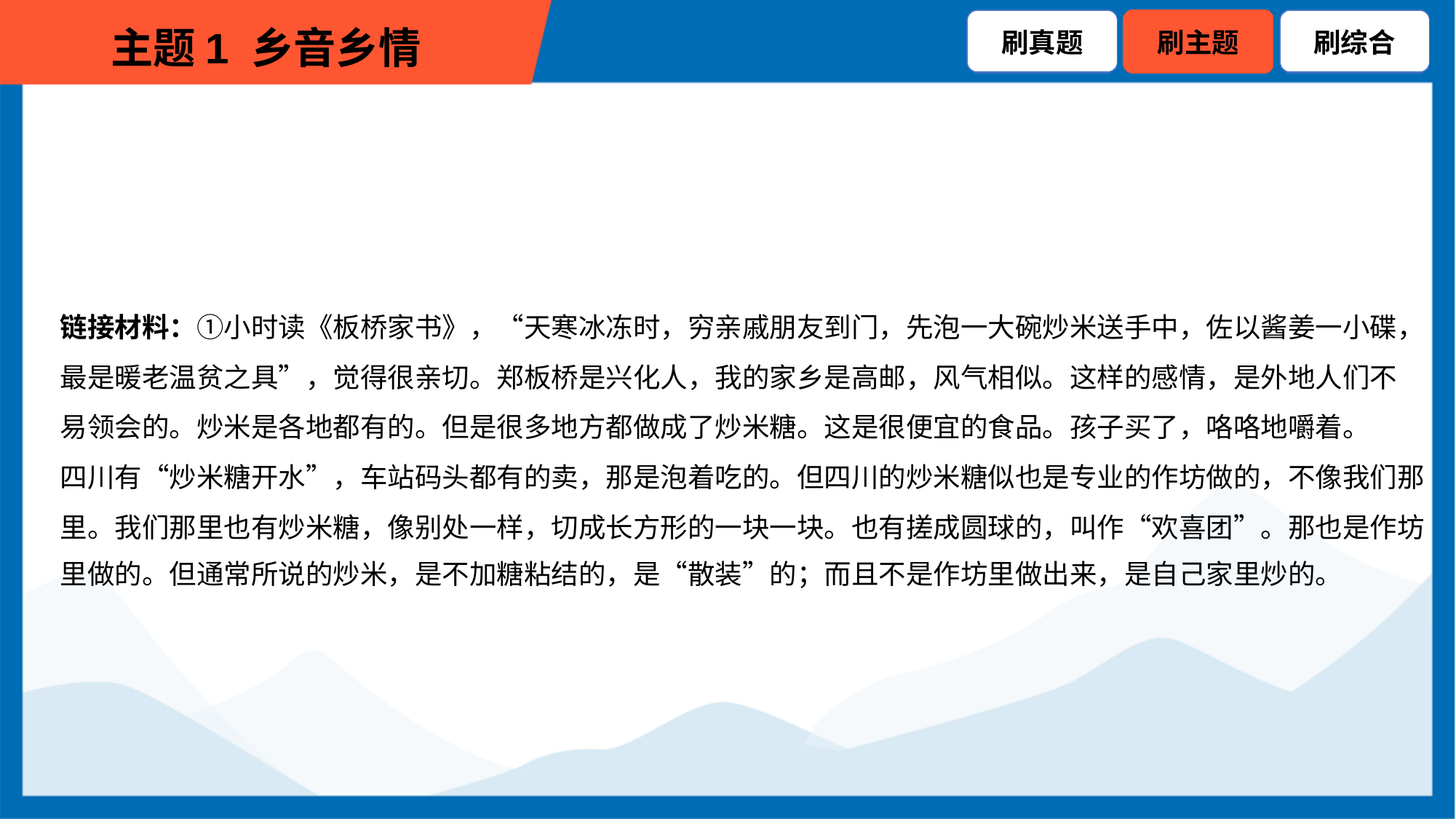

链接材料：①小时读《板桥家书》，“天寒冰冻时，穷亲戚朋友到门，先泡一大碗炒米送手中，佐以酱姜一小碟，
最是暖老温贫之具”，觉得很亲切。郑板桥是兴化人，我的家乡是高邮，风气相似。这样的感情，是外地人们不
易领会的。炒米是各地都有的。但是很多地方都做成了炒米糖。这是很便宜的食品。孩子买了，咯咯地嚼着。
四川有“炒米糖开水”，车站码头都有的卖，那是泡着吃的。但四川的炒米糖似也是专业的作坊做的，不像我们那
里。我们那里也有炒米糖，像别处一样，切成长方形的一块一块。也有搓成圆球的，叫作“欢喜团”。那也是作坊
里做的。但通常所说的炒米，是不加糖粘结的，是“散装”的；而且不是作坊里做出来，是自己家里炒的。